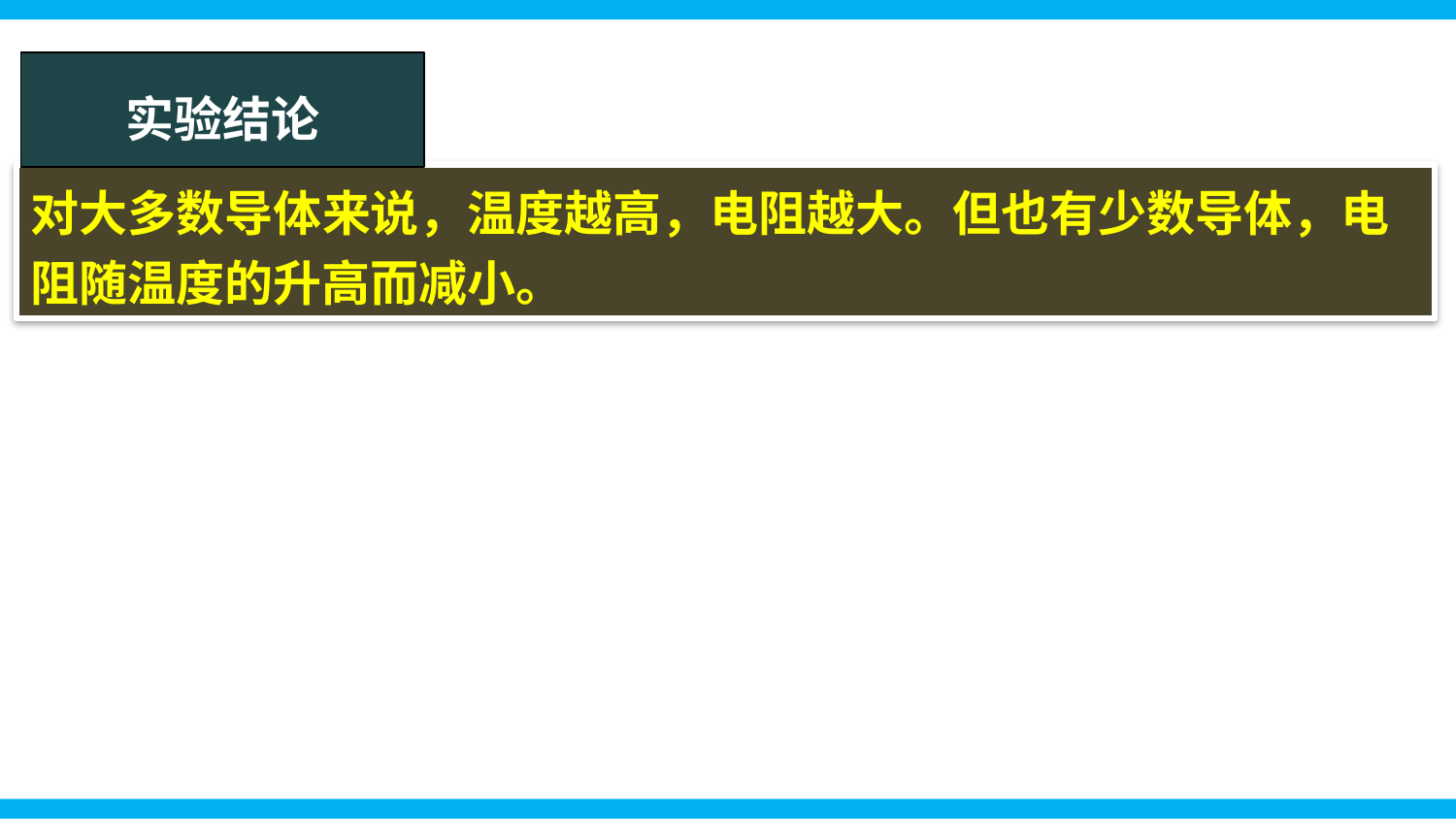

实验结论
对大多数导体来说，温度越高，电阻越大。但也有少数导体，电阻随温度的升高而减小。